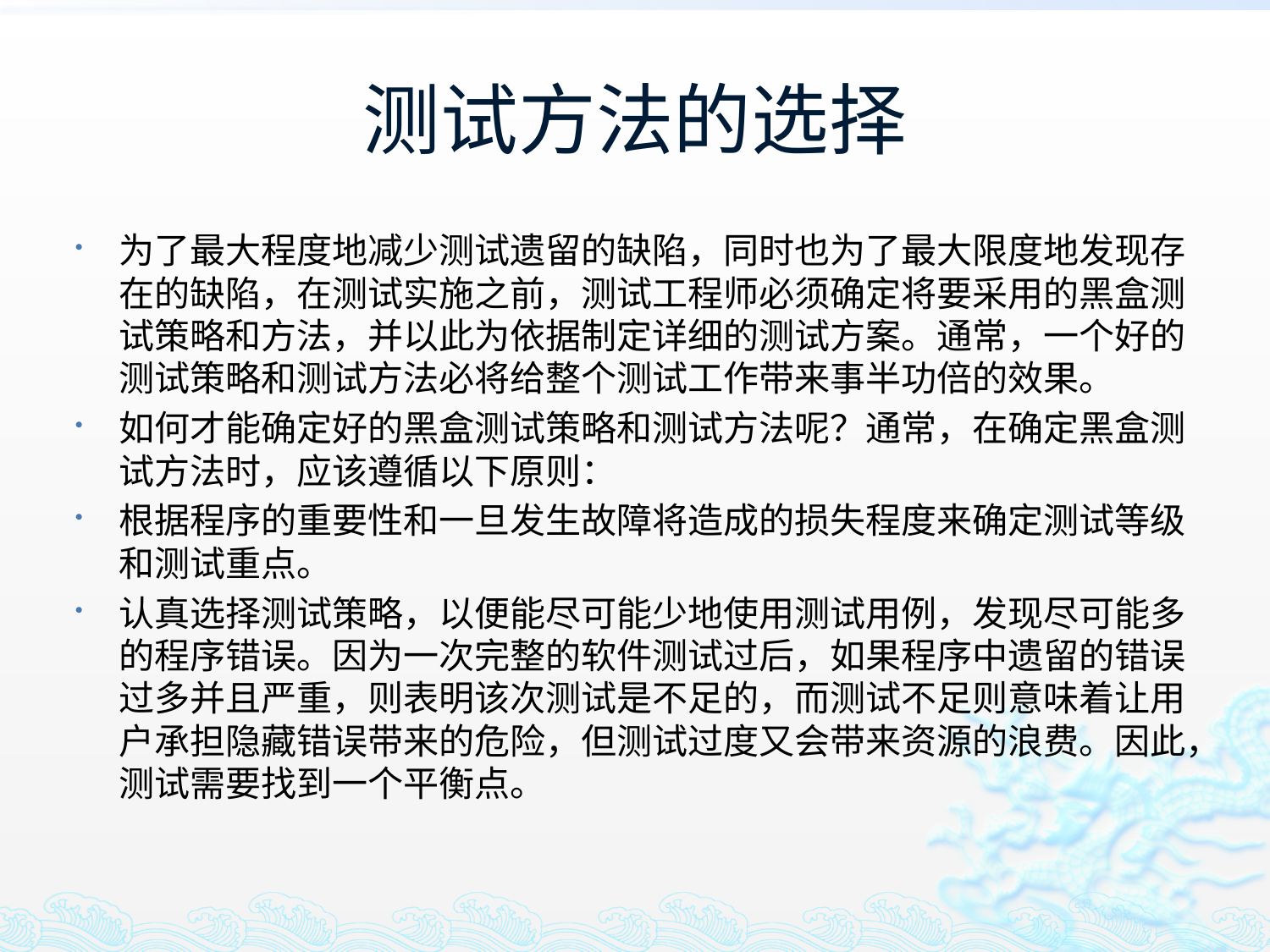

# 测试方法的选择
为了最大程度地减少测试遗留的缺陷，同时也为了最大限度地发现存在的缺陷，在测试实施之前，测试工程师必须确定将要采用的黑盒测试策略和方法，并以此为依据制定详细的测试方案。通常，一个好的测试策略和测试方法必将给整个测试工作带来事半功倍的效果。
如何才能确定好的黑盒测试策略和测试方法呢？通常，在确定黑盒测试方法时，应该遵循以下原则：
根据程序的重要性和一旦发生故障将造成的损失程度来确定测试等级和测试重点。
认真选择测试策略，以便能尽可能少地使用测试用例，发现尽可能多的程序错误。因为一次完整的软件测试过后，如果程序中遗留的错误过多并且严重，则表明该次测试是不足的，而测试不足则意味着让用户承担隐藏错误带来的危险，但测试过度又会带来资源的浪费。因此，测试需要找到一个平衡点。